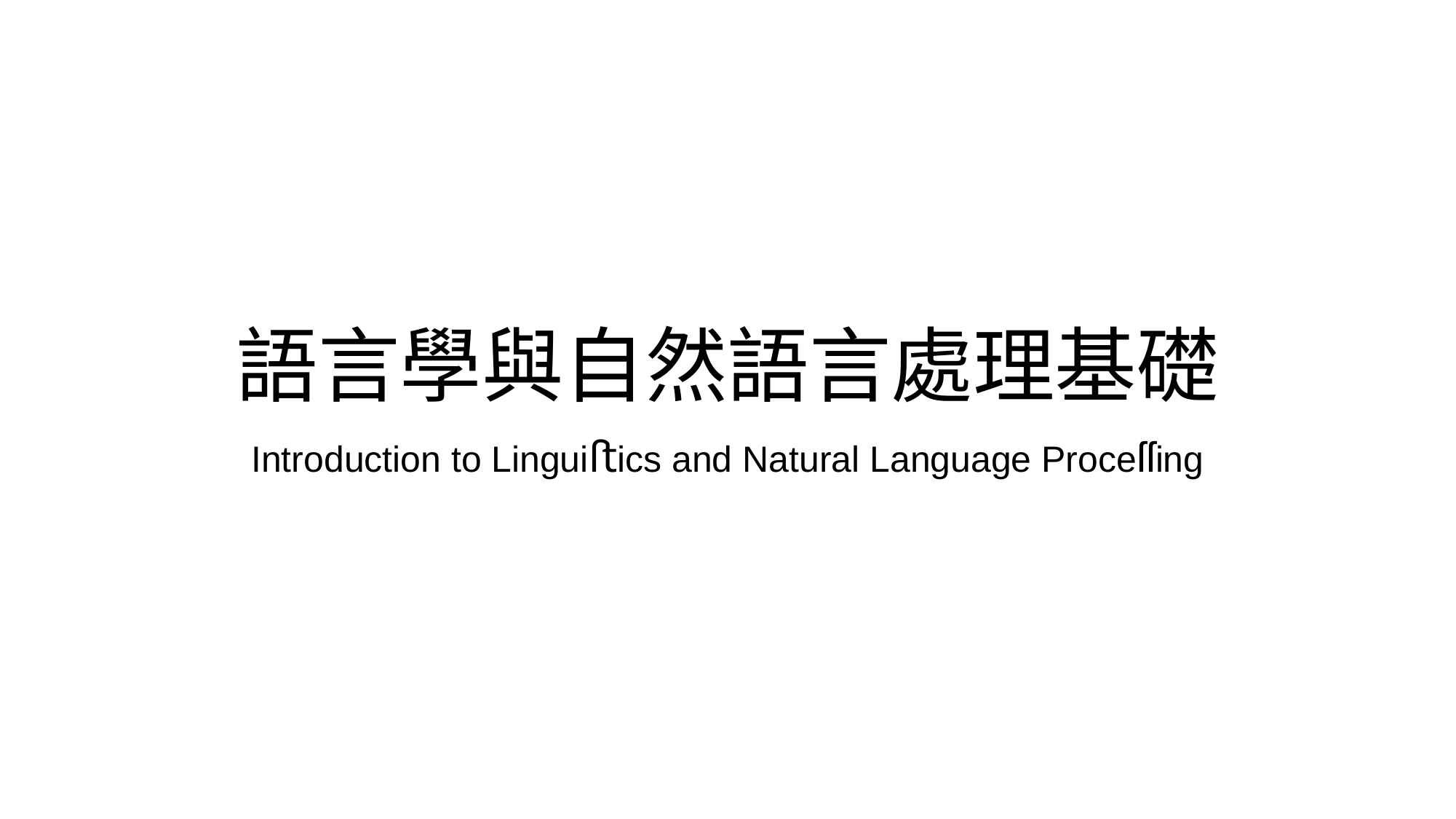

# 語言學與自然語言處理基礎
Introduction to Linguiﬅics and Natural Language Proceſſing